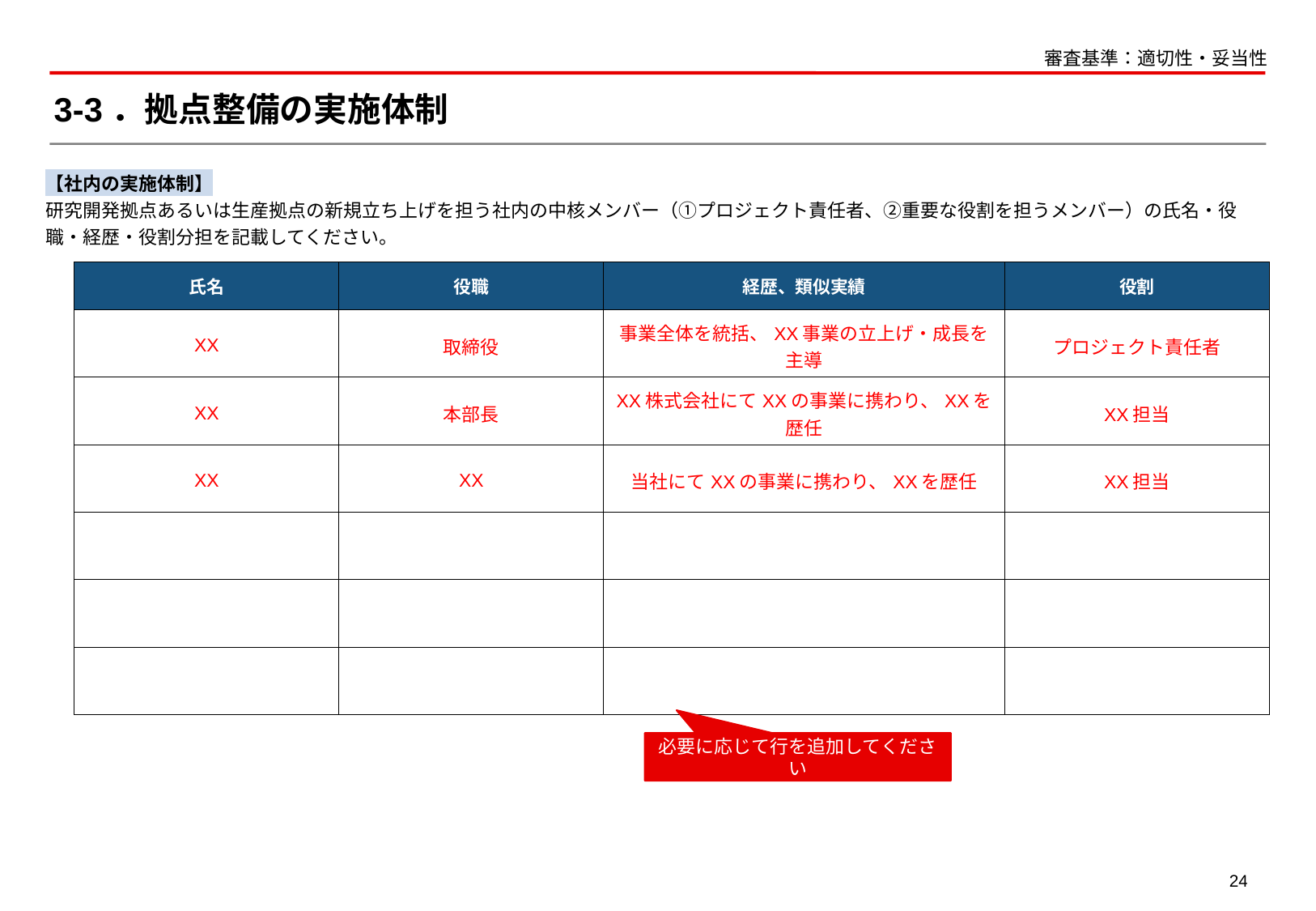

審査基準：適切性・妥当性
# 3-3．拠点整備の実施体制
【社内の実施体制】
研究開発拠点あるいは生産拠点の新規立ち上げを担う社内の中核メンバー（①プロジェクト責任者、②重要な役割を担うメンバー）の氏名・役職・経歴・役割分担を記載してください。
| 氏名 | 役職 | 経歴、類似実績 | 役割 |
| --- | --- | --- | --- |
| XX | 取締役 | 事業全体を統括、XX事業の立上げ・成長を主導 | プロジェクト責任者 |
| XX | 本部長 | XX株式会社にてXXの事業に携わり、XXを歴任 | XX担当 |
| XX | XX | 当社にてXXの事業に携わり、XXを歴任 | XX担当 |
|  |  |  |  |
|  |  |  |  |
|  |  |  |  |
必要に応じて行を追加してください